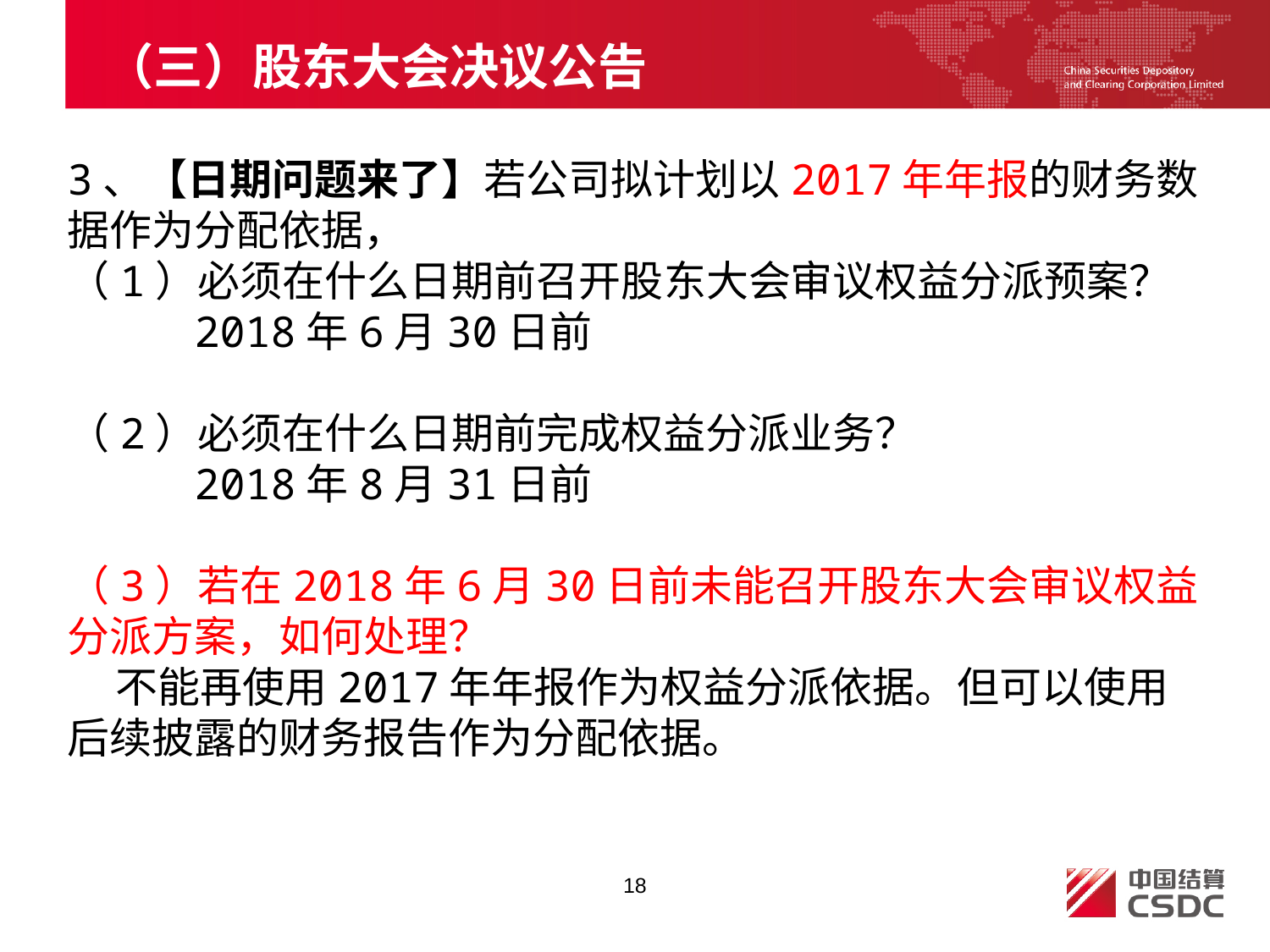

# （三）股东大会决议公告
3、【日期问题来了】若公司拟计划以2017年年报的财务数据作为分配依据，
（1）必须在什么日期前召开股东大会审议权益分派预案？
     2018年6月30日前

（2）必须在什么日期前完成权益分派业务？
     2018年8月31日前

（3）若在2018年6月30日前未能召开股东大会审议权益分派方案，如何处理？
    不能再使用2017年年报作为权益分派依据。但可以使用后续披露的财务报告作为分配依据。

18